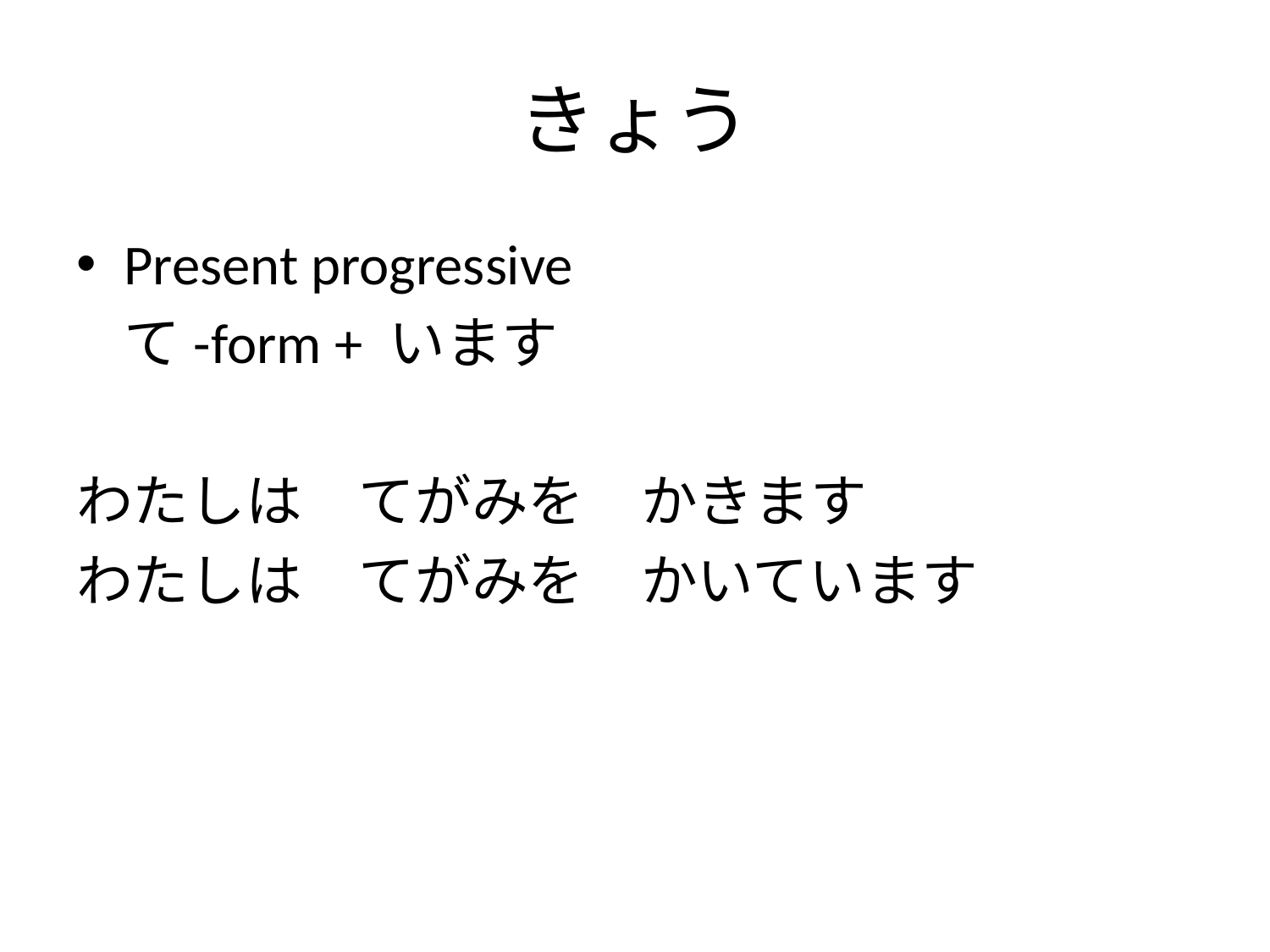

# きょう
Present progressive
	て-form + います

わたしは　てがみを　かきます
わたしは　てがみを　かいています